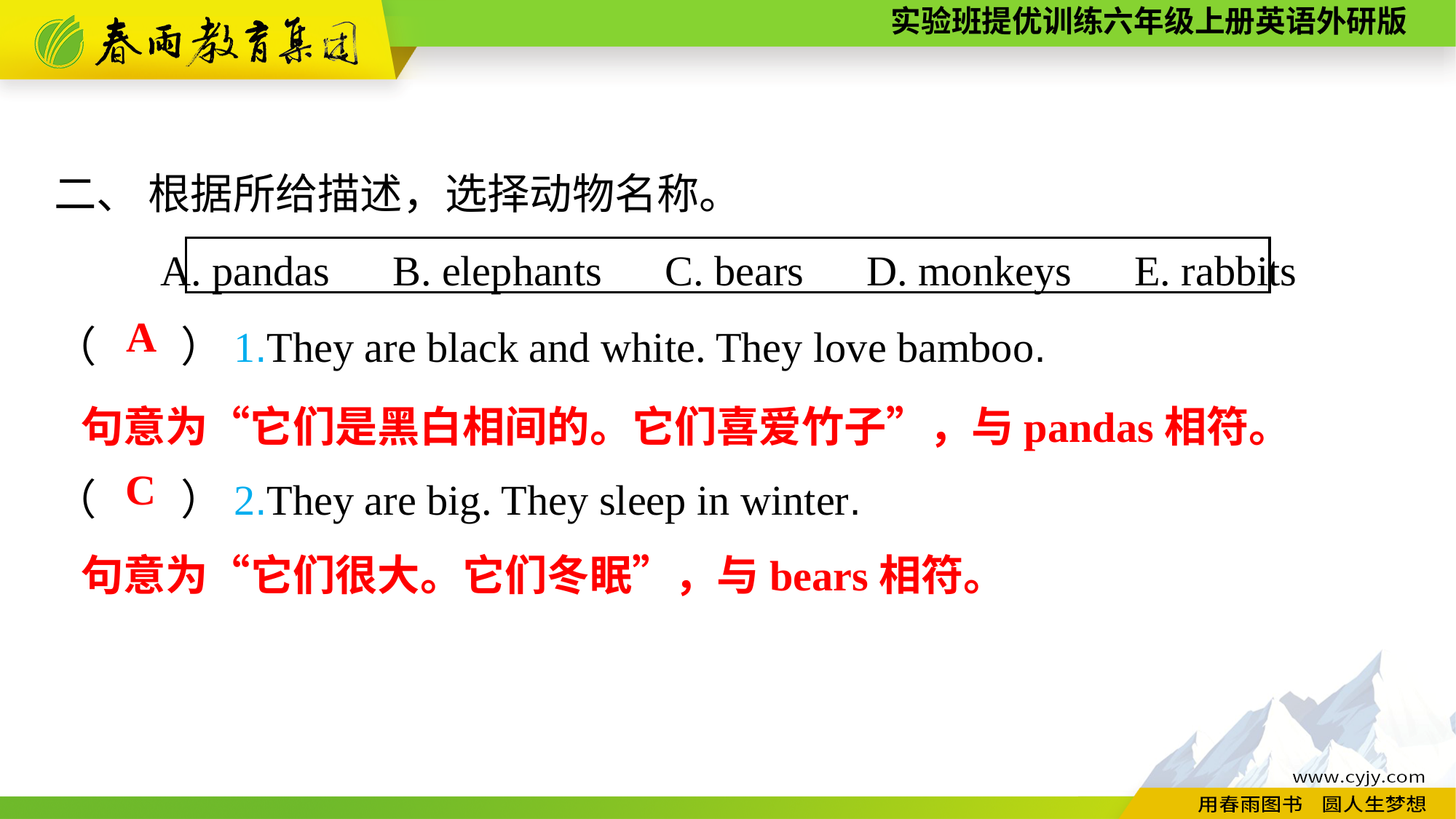

二、 根据所给描述，选择动物名称。
A. pandas　B. elephants　C. bears　D. monkeys　E. rabbits
（　　）1.They are black and white. They love bamboo.

（　　）2.They are big. They sleep in winter.

A
句意为“它们是黑白相间的。它们喜爱竹子”，与pandas相符。
C
句意为“它们很大。它们冬眠”，与bears相符。